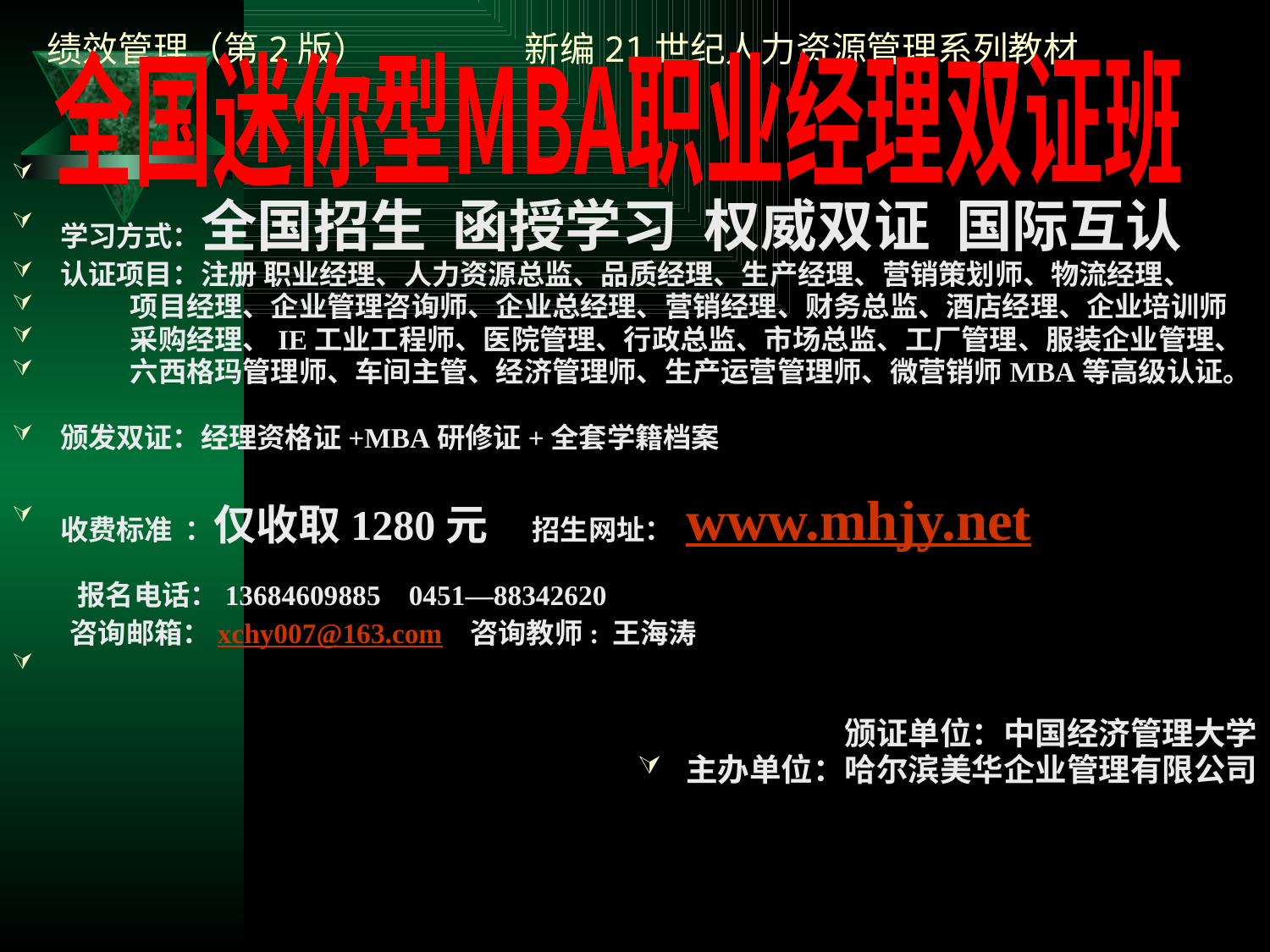

#
全国迷你型MBA职业经理双证班

学习方式：全国招生  函授学习  权威双证  国际互认
认证项目：注册 职业经理、人力资源总监、品质经理、生产经理、营销策划师、物流经理、
          项目经理、企业管理咨询师、企业总经理、营销经理、财务总监、酒店经理、企业培训师
          采购经理、IE工业工程师、医院管理、行政总监、市场总监、工厂管理、服装企业管理、
          六西格玛管理师、车间主管、经济管理师、生产运营管理师、微营销师MBA等高级认证。

颁发双证：经理资格证+MBA研修证+全套学籍档案

收费标准  ：仅收取1280元       招生网址： www.mhjy.net
    报名电话：13684609885    0451—88342620
        咨询邮箱：xchy007@163.com   咨询教师: 王海涛

颁证单位：中国经济管理大学
主办单位：哈尔滨美华企业管理有限公司